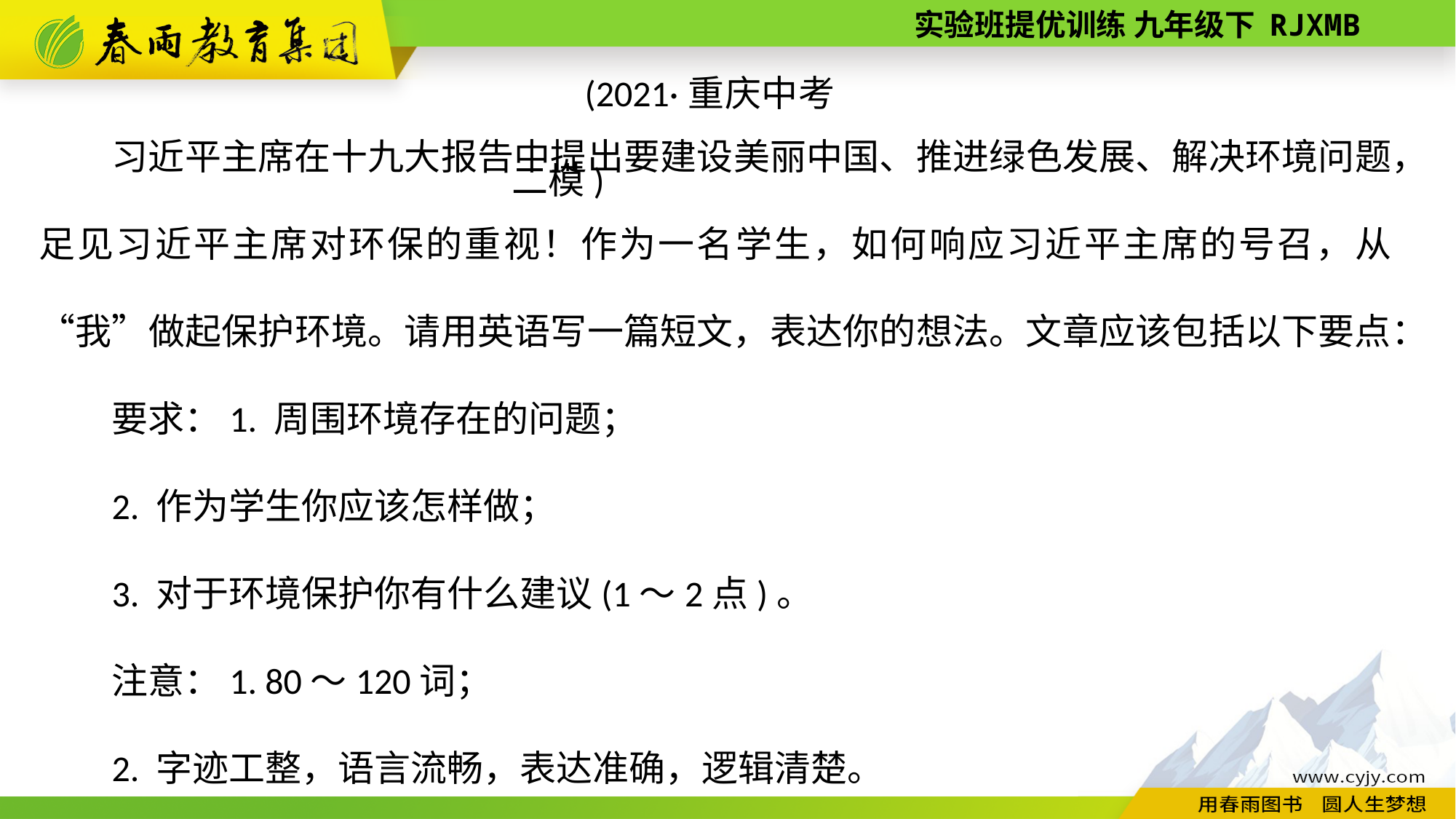

(2021·重庆中考二模)
习近平主席在十九大报告中提出要建设美丽中国、推进绿色发展、解决环境问题，足见习近平主席对环保的重视！作为一名学生，如何响应习近平主席的号召，从“我”做起保护环境。请用英语写一篇短文，表达你的想法。文章应该包括以下要点：
要求：1. 周围环境存在的问题；
2. 作为学生你应该怎样做；
3. 对于环境保护你有什么建议(1～2点)。
注意：1. 80～120词；
2. 字迹工整，语言流畅，表达准确，逻辑清楚。